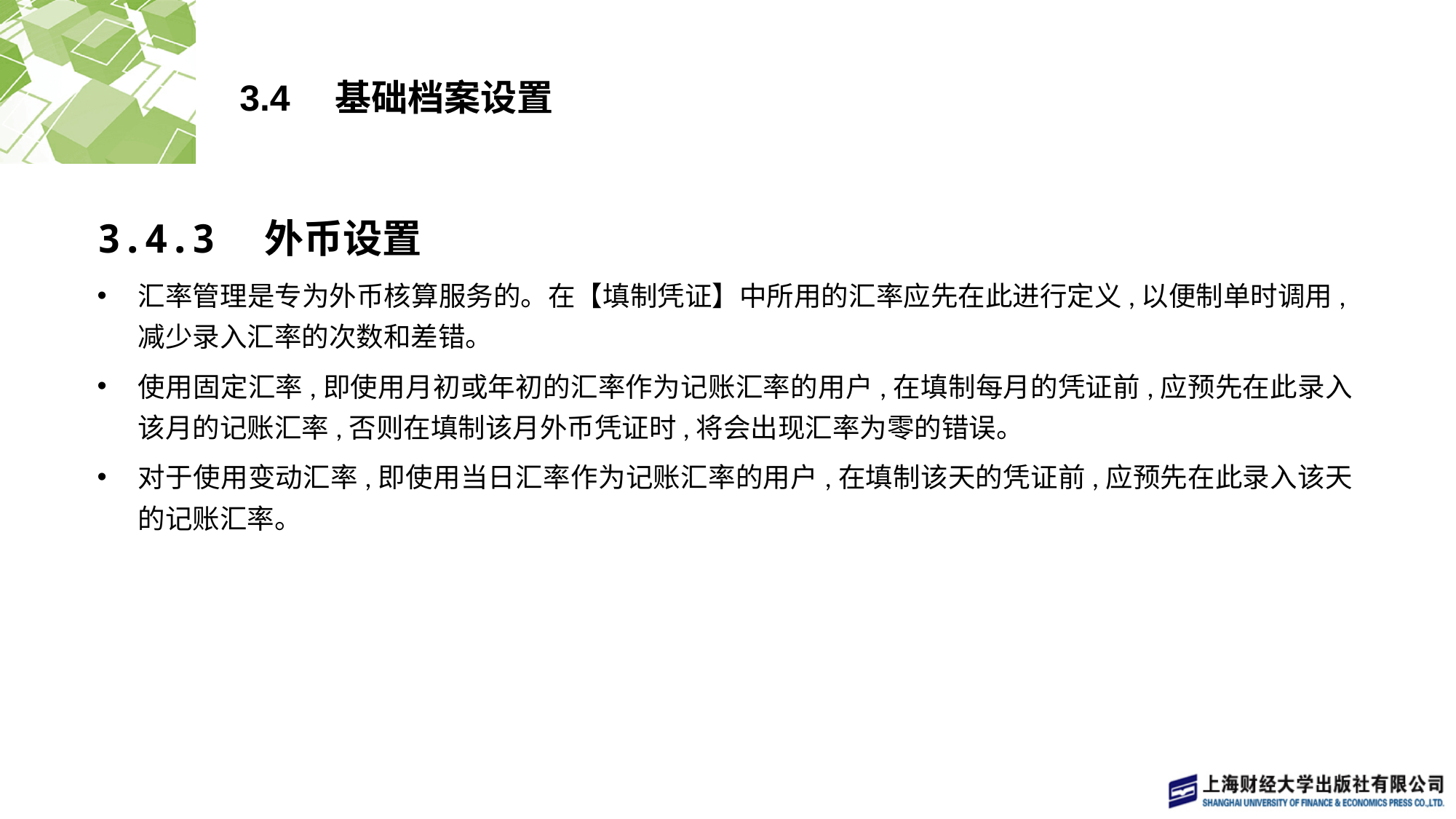

# 3.4　基础档案设置
3.4.3　外币设置
汇率管理是专为外币核算服务的。在【填制凭证】中所用的汇率应先在此进行定义,以便制单时调用,减少录入汇率的次数和差错。
使用固定汇率,即使用月初或年初的汇率作为记账汇率的用户,在填制每月的凭证前,应预先在此录入该月的记账汇率,否则在填制该月外币凭证时,将会出现汇率为零的错误。
对于使用变动汇率,即使用当日汇率作为记账汇率的用户,在填制该天的凭证前,应预先在此录入该天的记账汇率。